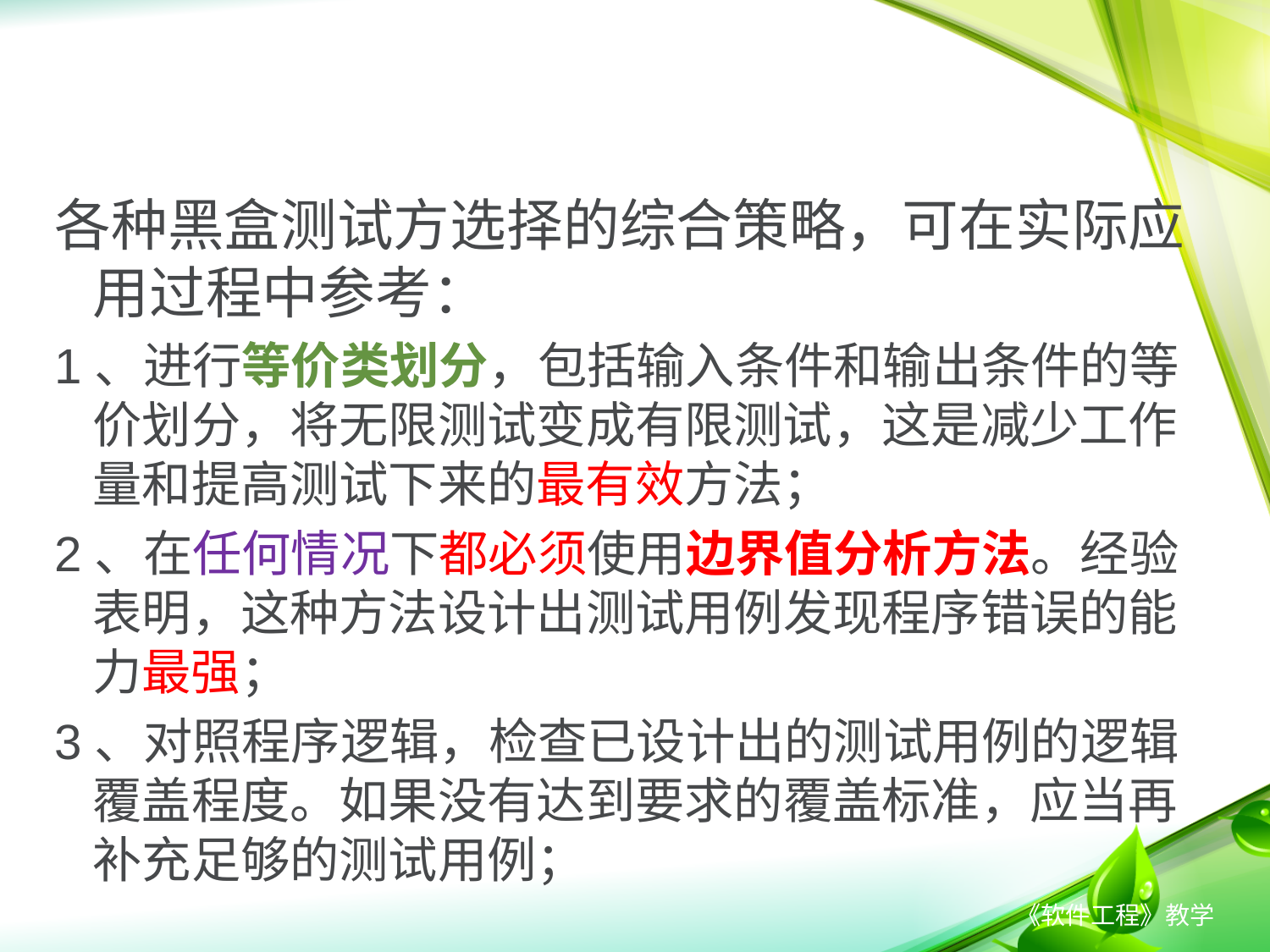

# 补充----黑盒测试方法的选择
各种黑盒测试方选择的综合策略，可在实际应用过程中参考：
1、进行等价类划分，包括输入条件和输出条件的等价划分，将无限测试变成有限测试，这是减少工作量和提高测试下来的最有效方法；
2、在任何情况下都必须使用边界值分析方法。经验表明，这种方法设计出测试用例发现程序错误的能力最强；
3、对照程序逻辑，检查已设计出的测试用例的逻辑覆盖程度。如果没有达到要求的覆盖标准，应当再补充足够的测试用例；
   《软件工程》教学